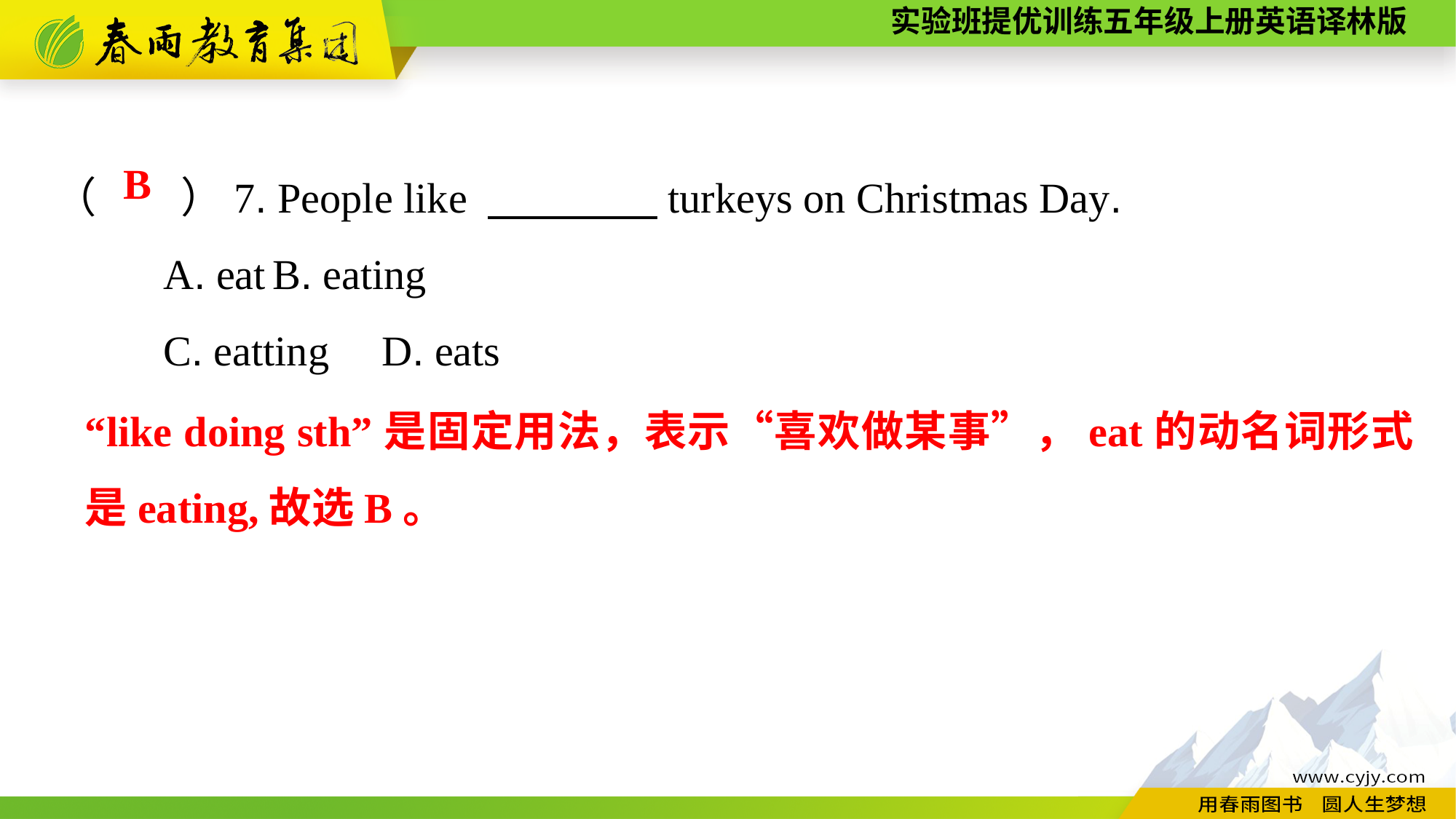

（　　）7. People like 　　　　turkeys on Christmas Day.
	A. eat	B. eating
	C. eatting	D. eats
B
“like doing sth”是固定用法，表示“喜欢做某事”，eat的动名词形式是eating,故选B。